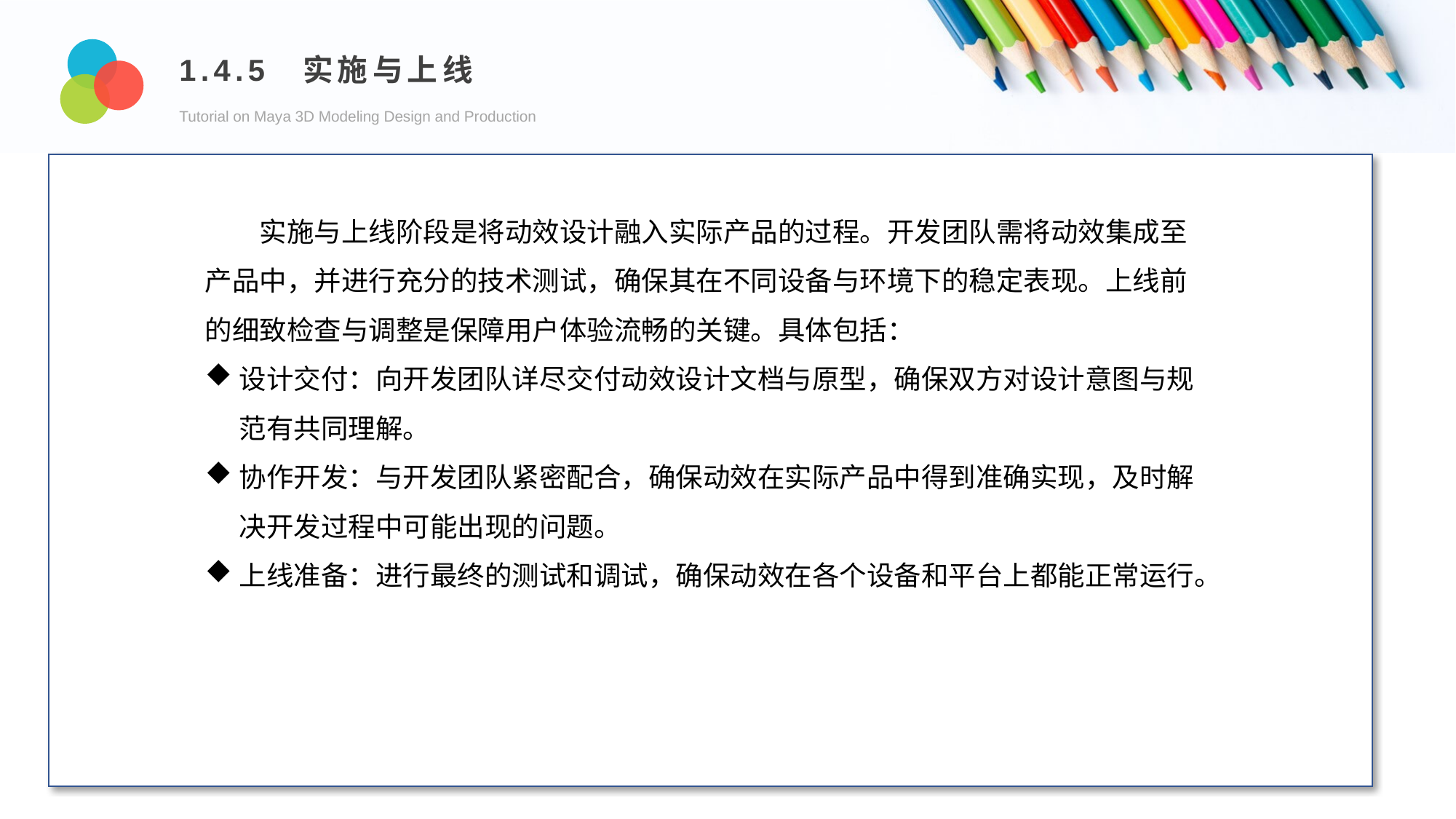

1.4.5  实施与上线
Tutorial on Maya 3D Modeling Design and Production
Design and Production
实施与上线阶段是将动效设计融入实际产品的过程。开发团队需将动效集成至产品中，并进行充分的技术测试，确保其在不同设备与环境下的稳定表现。上线前的细致检查与调整是保障用户体验流畅的关键。具体包括：
设计交付：向开发团队详尽交付动效设计文档与原型，确保双方对设计意图与规范有共同理解。
协作开发：与开发团队紧密配合，确保动效在实际产品中得到准确实现，及时解决开发过程中可能出现的问题。
上线准备：进行最终的测试和调试，确保动效在各个设备和平台上都能正常运行。